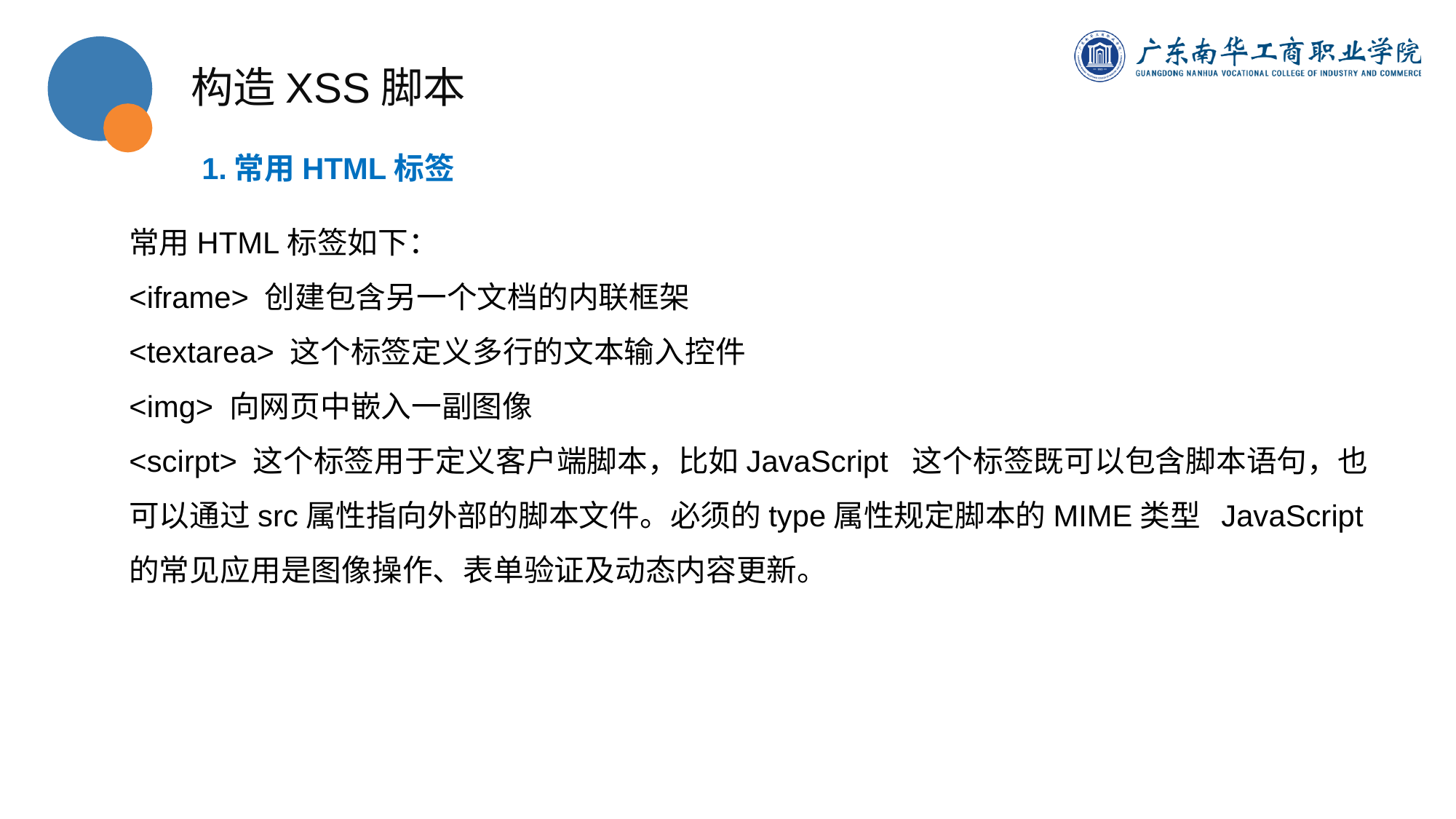

构造XSS脚本

1.常用HTML标签
常用HTML标签如下：
<iframe> 创建包含另一个文档的内联框架
<textarea> 这个标签定义多行的文本输入控件
<img> 向网页中嵌入一副图像
<scirpt> 这个标签用于定义客户端脚本，比如JavaScript  这个标签既可以包含脚本语句，也可以通过src属性指向外部的脚本文件。必须的type属性规定脚本的MIME类型  JavaScript 的常见应用是图像操作、表单验证及动态内容更新。